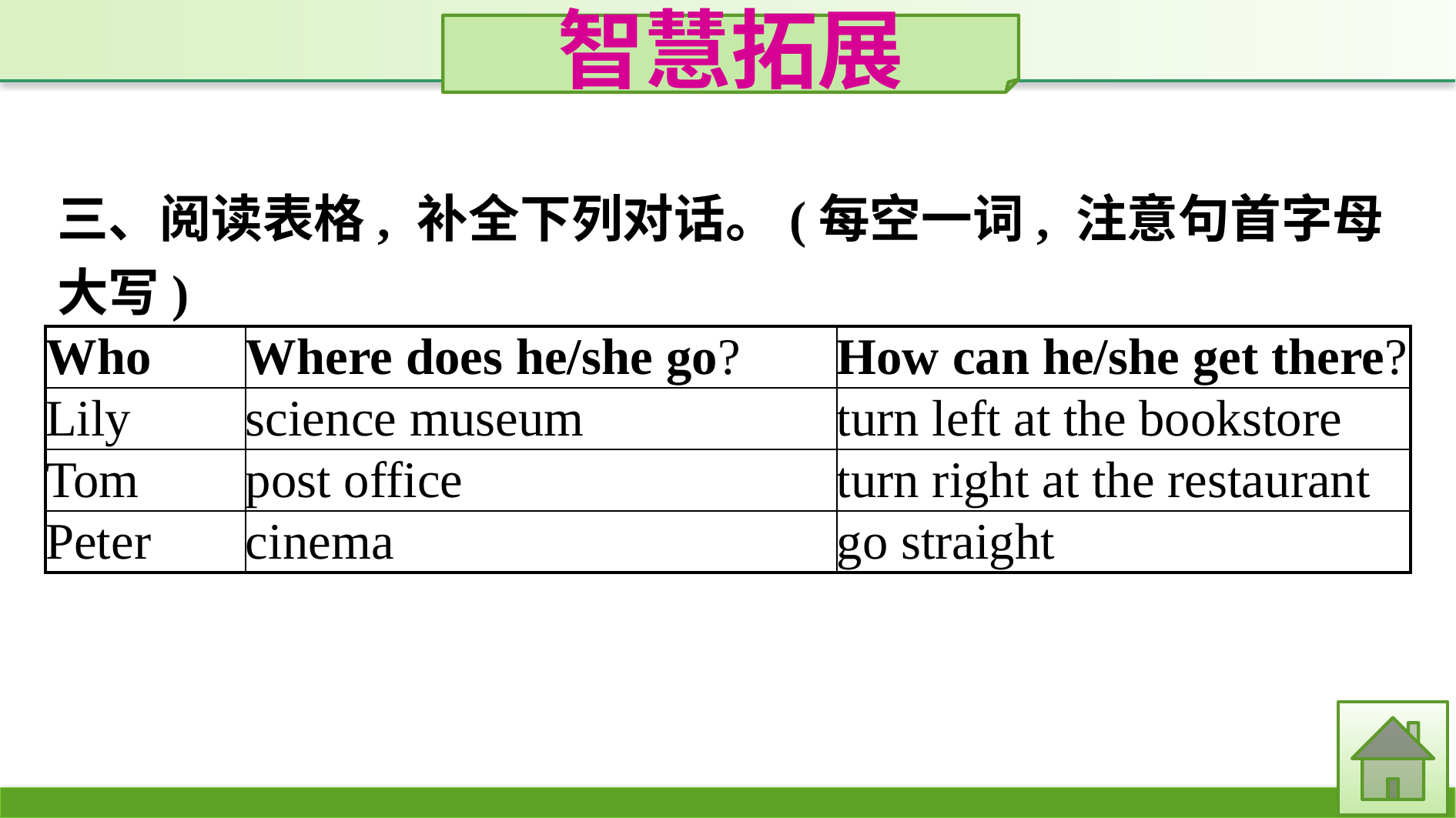

智慧拓展
三、阅读表格, 补全下列对话。(每空一词, 注意句首字母大写)
| Who | Where does he/she go? | How can he/she get there? |
| --- | --- | --- |
| Lily | science museum | turn left at the bookstore |
| Tom | post office | turn right at the restaurant |
| Peter | cinema | go straight |